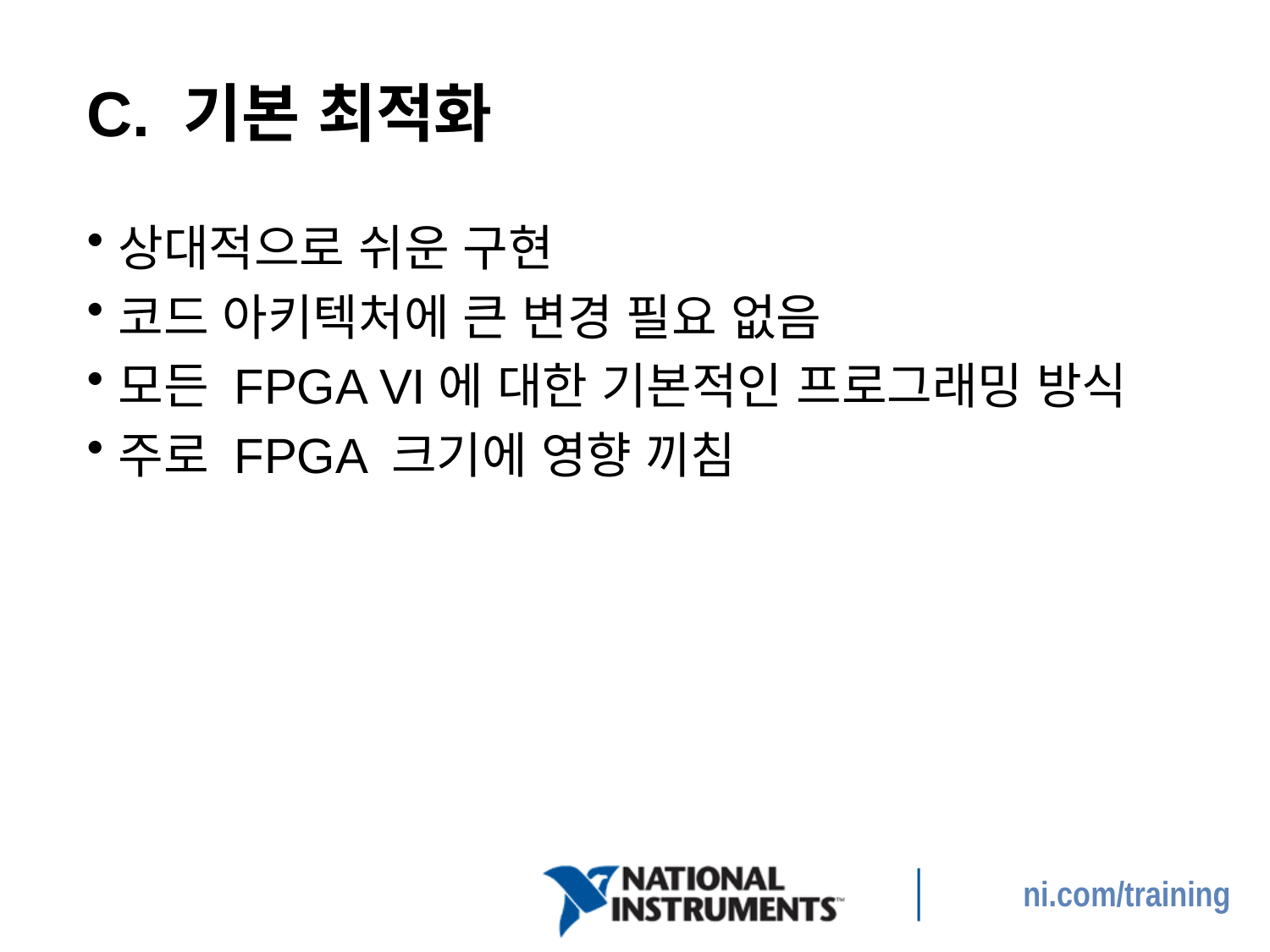

# C. 기본 최적화
상대적으로 쉬운 구현
코드 아키텍처에 큰 변경 필요 없음
모든 FPGA VI에 대한 기본적인 프로그래밍 방식
주로 FPGA 크기에 영향 끼침